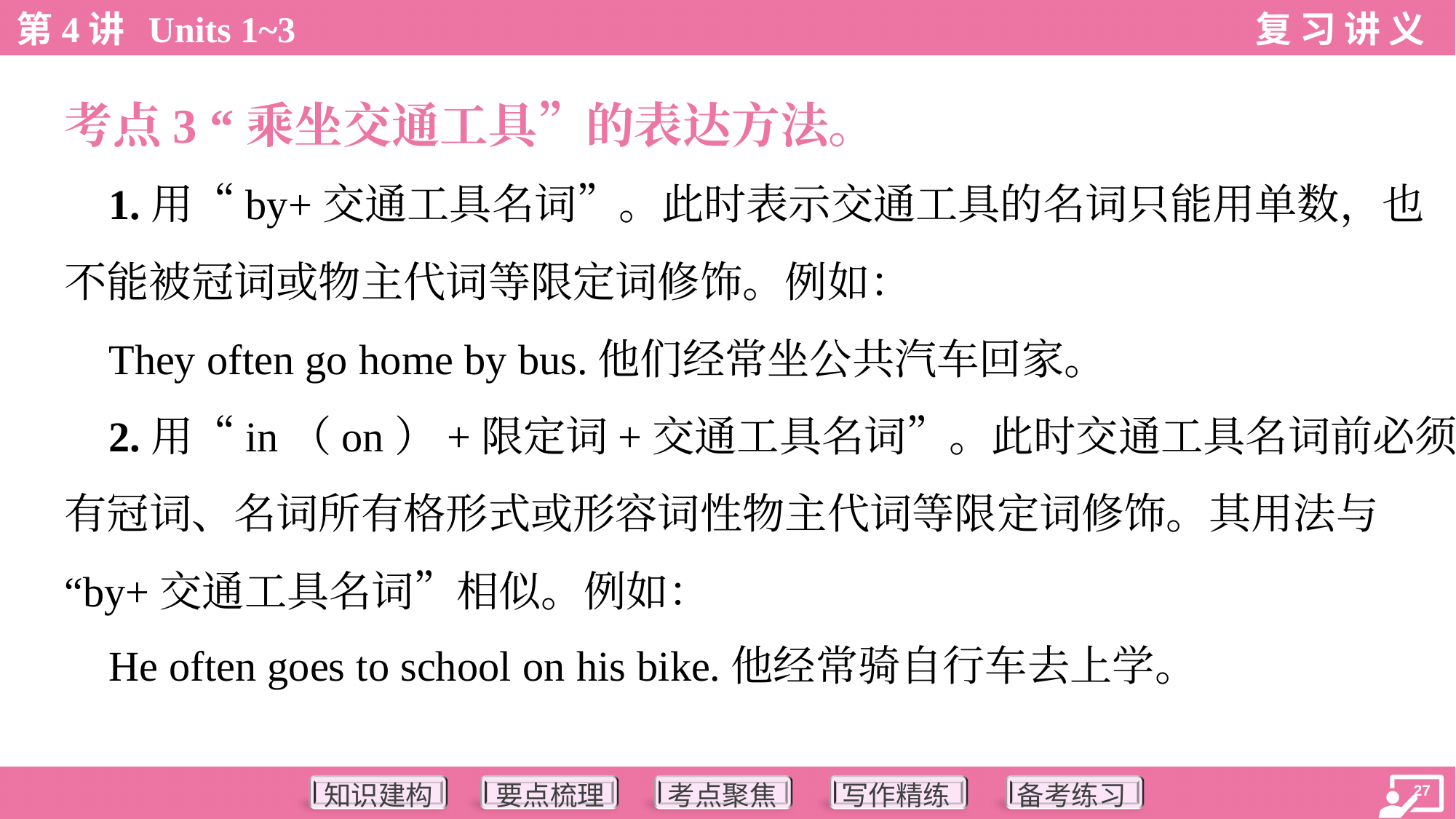

考点3 “乘坐交通工具”的表达方法。
    1.用“by+交通工具名词”。此时表示交通工具的名词只能用单数，也
不能被冠词或物主代词等限定词修饰。例如：
    They often go home by bus.他们经常坐公共汽车回家。
    2.用“in（on）+限定词+交通工具名词”。此时交通工具名词前必须
有冠词、名词所有格形式或形容词性物主代词等限定词修饰。其用法与
“by+交通工具名词”相似。例如：
    He often goes to school on his bike.他经常骑自行车去上学。